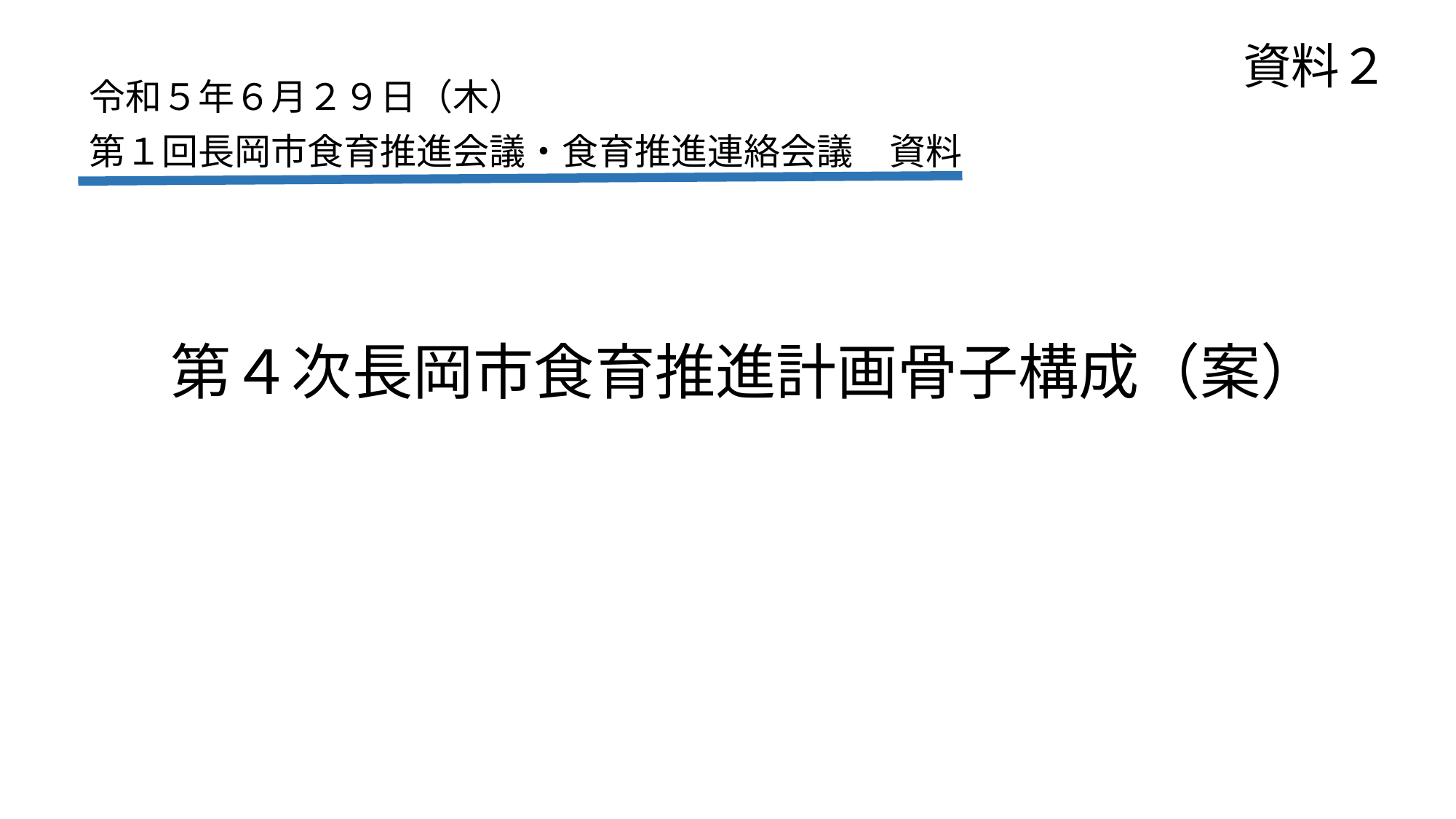

資料２
令和５年６月２９日（木）
第１回長岡市食育推進会議・食育推進連絡会議　資料
# 第４次長岡市食育推進計画骨子構成（案）